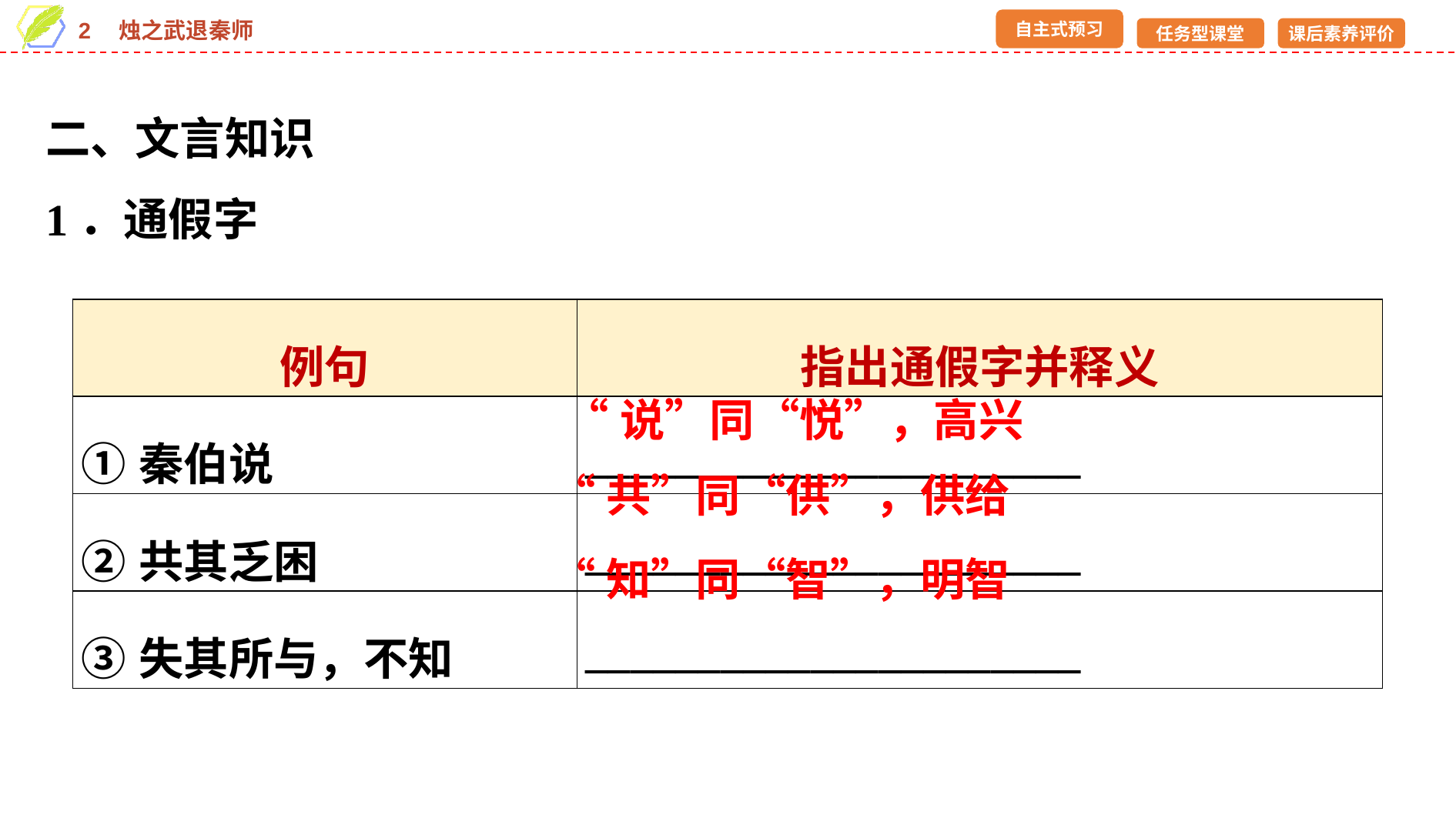

二、文言知识
1．通假字
| 例句 | 指出通假字并释义 |
| --- | --- |
| ①秦伯说 | \_\_\_\_\_\_\_\_\_\_\_\_\_\_\_\_\_\_\_\_\_\_ |
| ②共其乏困 | \_\_\_\_\_\_\_\_\_\_\_\_\_\_\_\_\_\_\_\_\_\_ |
| ③失其所与，不知 | \_\_\_\_\_\_\_\_\_\_\_\_\_\_\_\_\_\_\_\_\_\_ |
“说”同“悦”，高兴
“共”同“供”，供给
“知”同“智”，明智